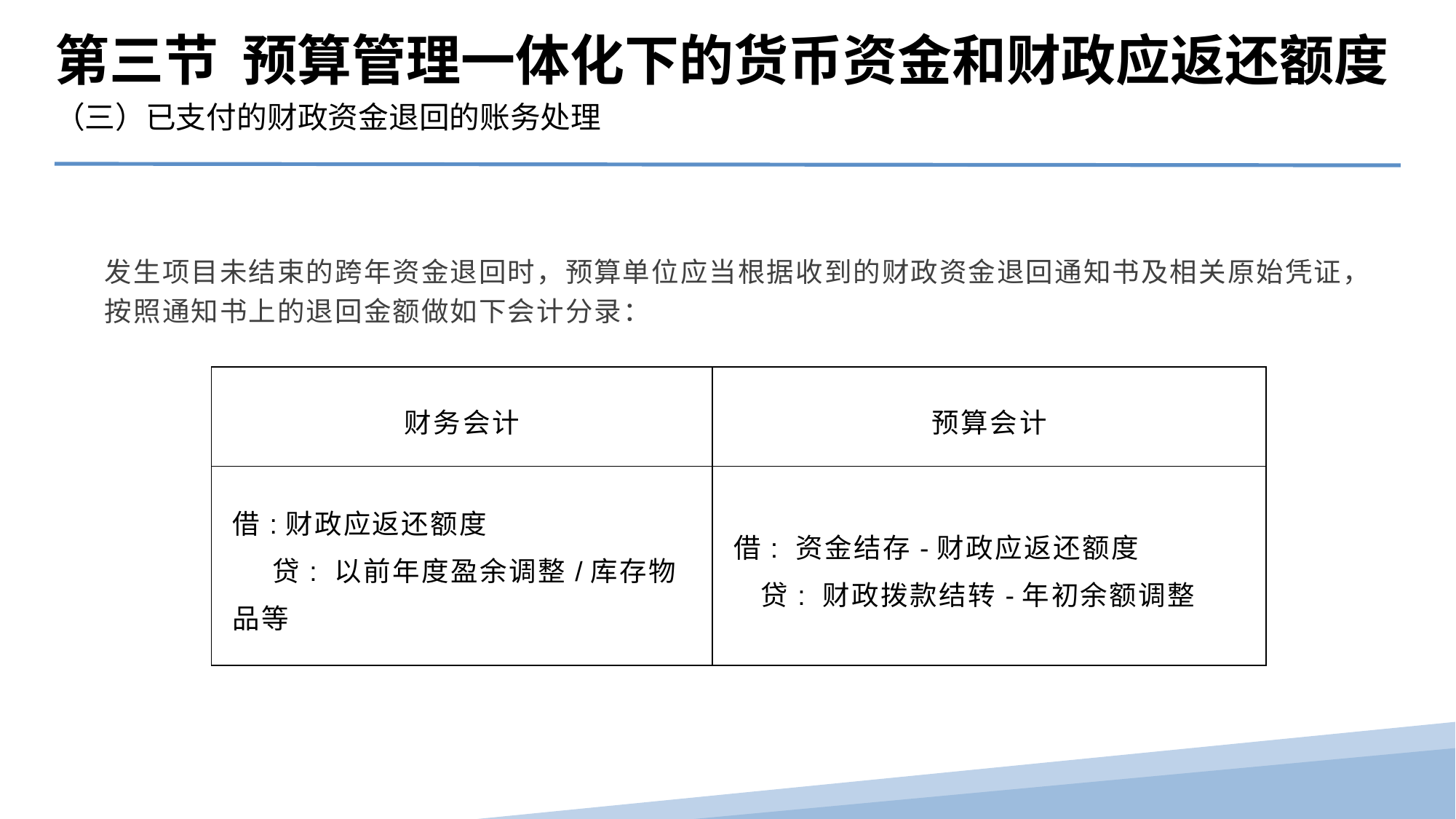

第三节  预算管理一体化下的货币资金和财政应返还额度
（三）已支付的财政资金退回的账务处理
发生项目未结束的跨年资金退回时，预算单位应当根据收到的财政资金退回通知书及相关原始凭证，按照通知书上的退回金额做如下会计分录：
| 财务会计 | 预算会计 |
| --- | --- |
| 借:财政应返还额度 贷: 以前年度盈余调整/库存物品等 | 借: 资金结存-财政应返还额度 贷: 财政拨款结转-年初余额调整 |